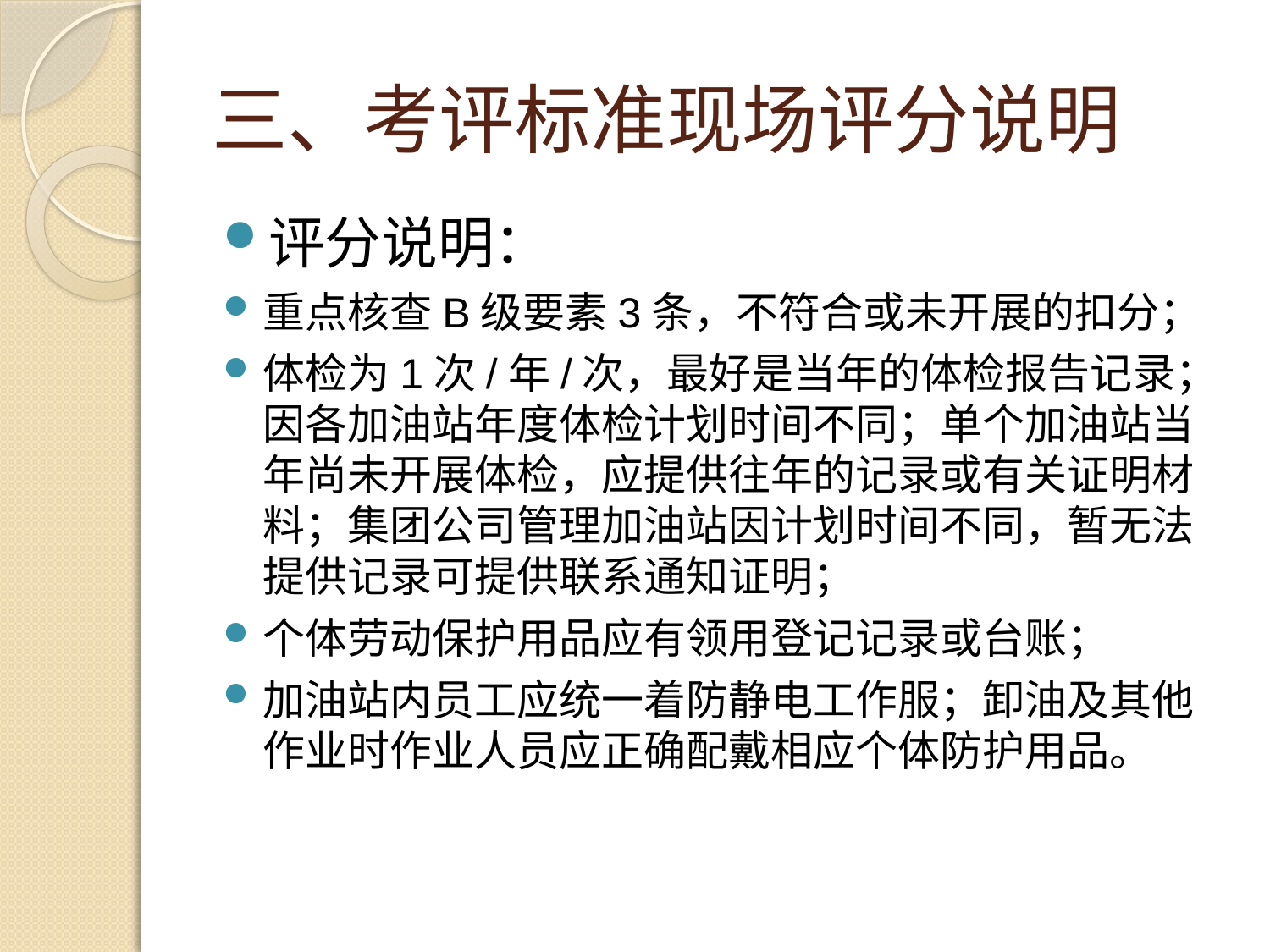

# 三、考评标准现场评分说明
评分说明：
重点核查B级要素3条，不符合或未开展的扣分；
体检为1次/年/次，最好是当年的体检报告记录；因各加油站年度体检计划时间不同；单个加油站当年尚未开展体检，应提供往年的记录或有关证明材料；集团公司管理加油站因计划时间不同，暂无法提供记录可提供联系通知证明；
个体劳动保护用品应有领用登记记录或台账；
加油站内员工应统一着防静电工作服；卸油及其他作业时作业人员应正确配戴相应个体防护用品。